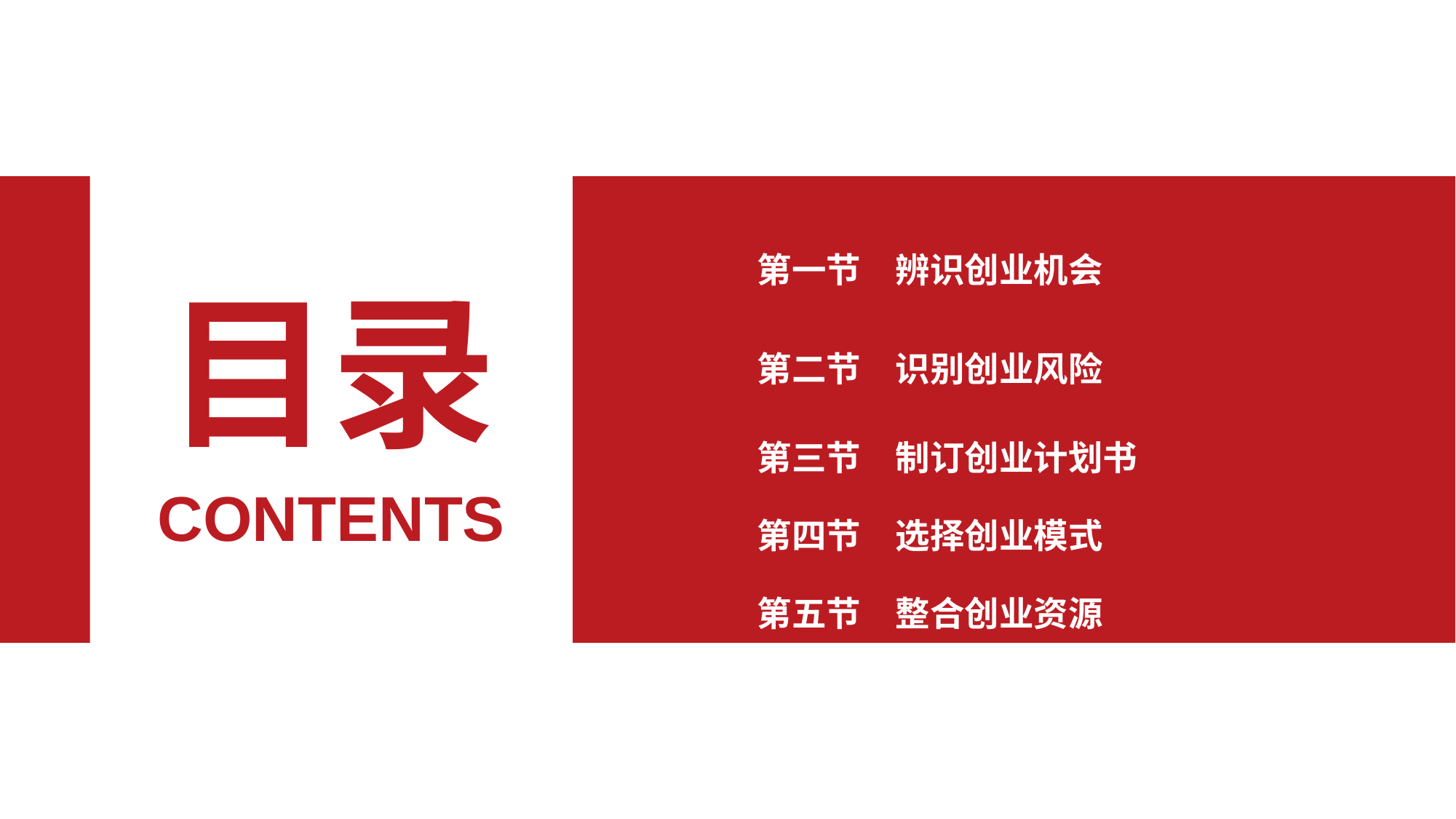

第一节　辨识创业机会
目录
第二节　识别创业风险
第三节　制订创业计划书

CONTENTS
第四节　选择创业模式

第五节　整合创业资源